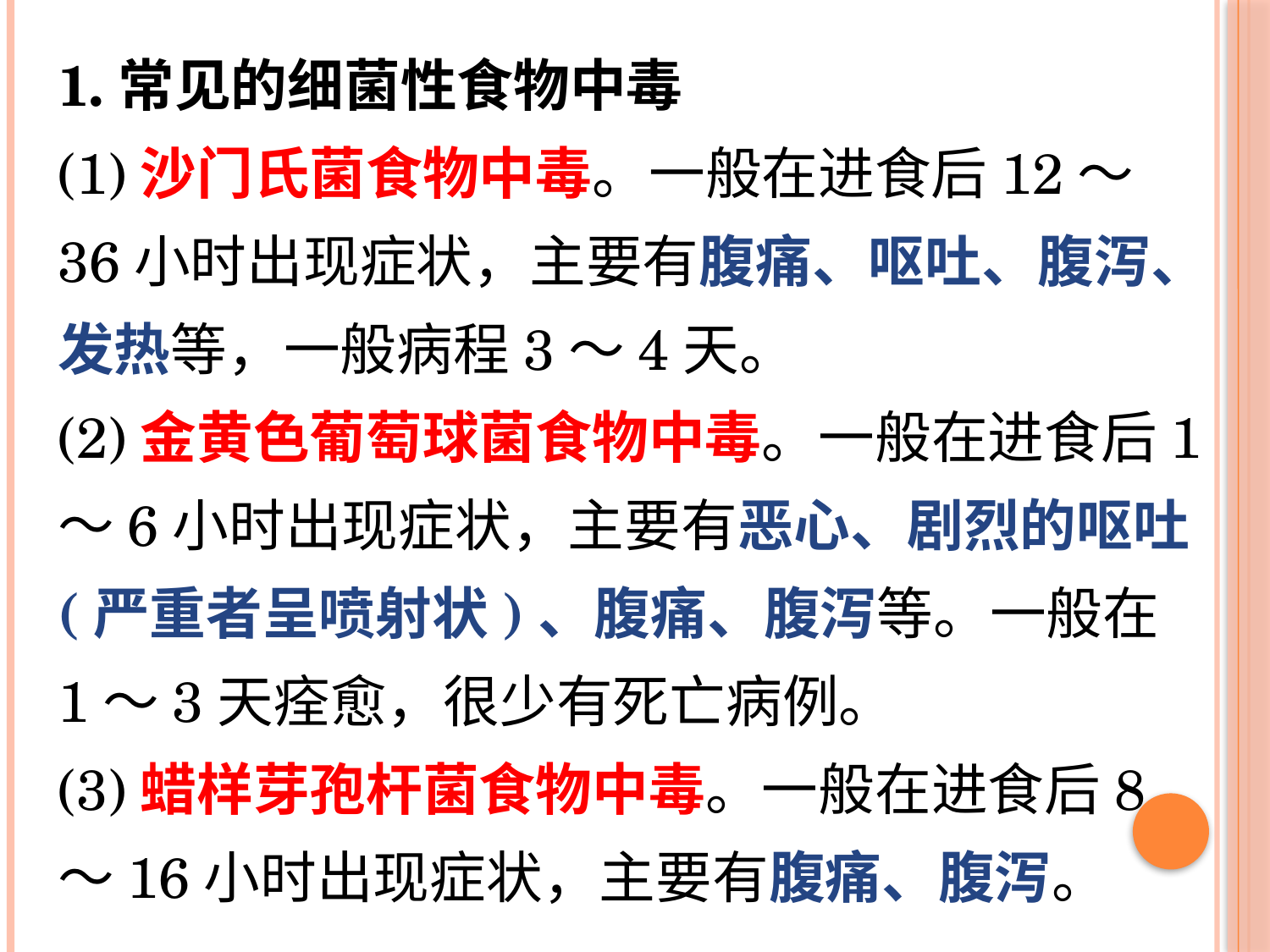

1.常见的细菌性食物中毒
(1)沙门氏菌食物中毒。一般在进食后12～36小时出现症状，主要有腹痛、呕吐、腹泻、发热等，一般病程3～4天。
(2)金黄色葡萄球菌食物中毒。一般在进食后1～6小时出现症状，主要有恶心、剧烈的呕吐(严重者呈喷射状)、腹痛、腹泻等。一般在1～3天痊愈，很少有死亡病例。
(3)蜡样芽孢杆菌食物中毒。一般在进食后8～16小时出现症状，主要有腹痛、腹泻。